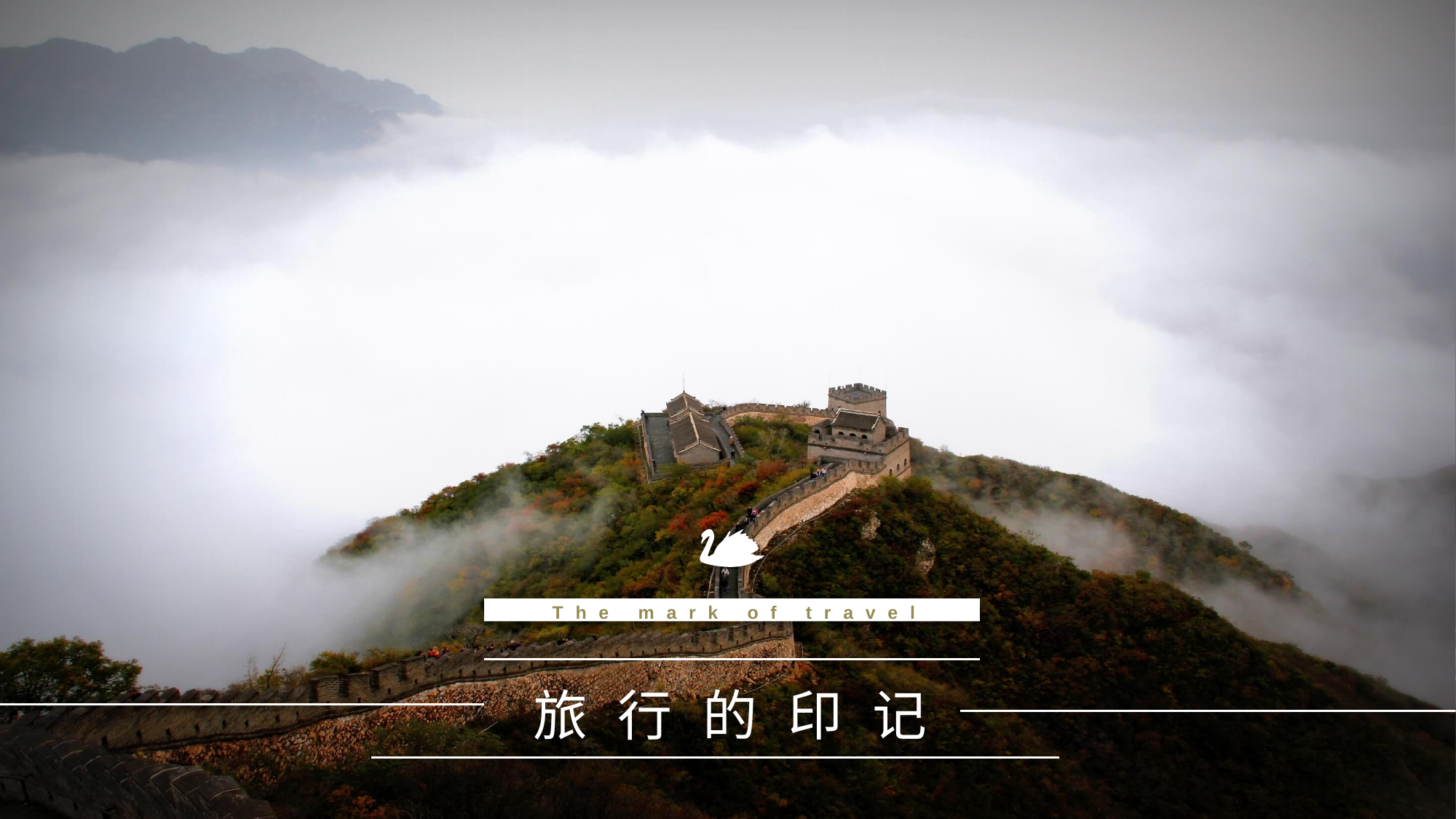

The mark of travel

旅 行 的 印 记
延迟符